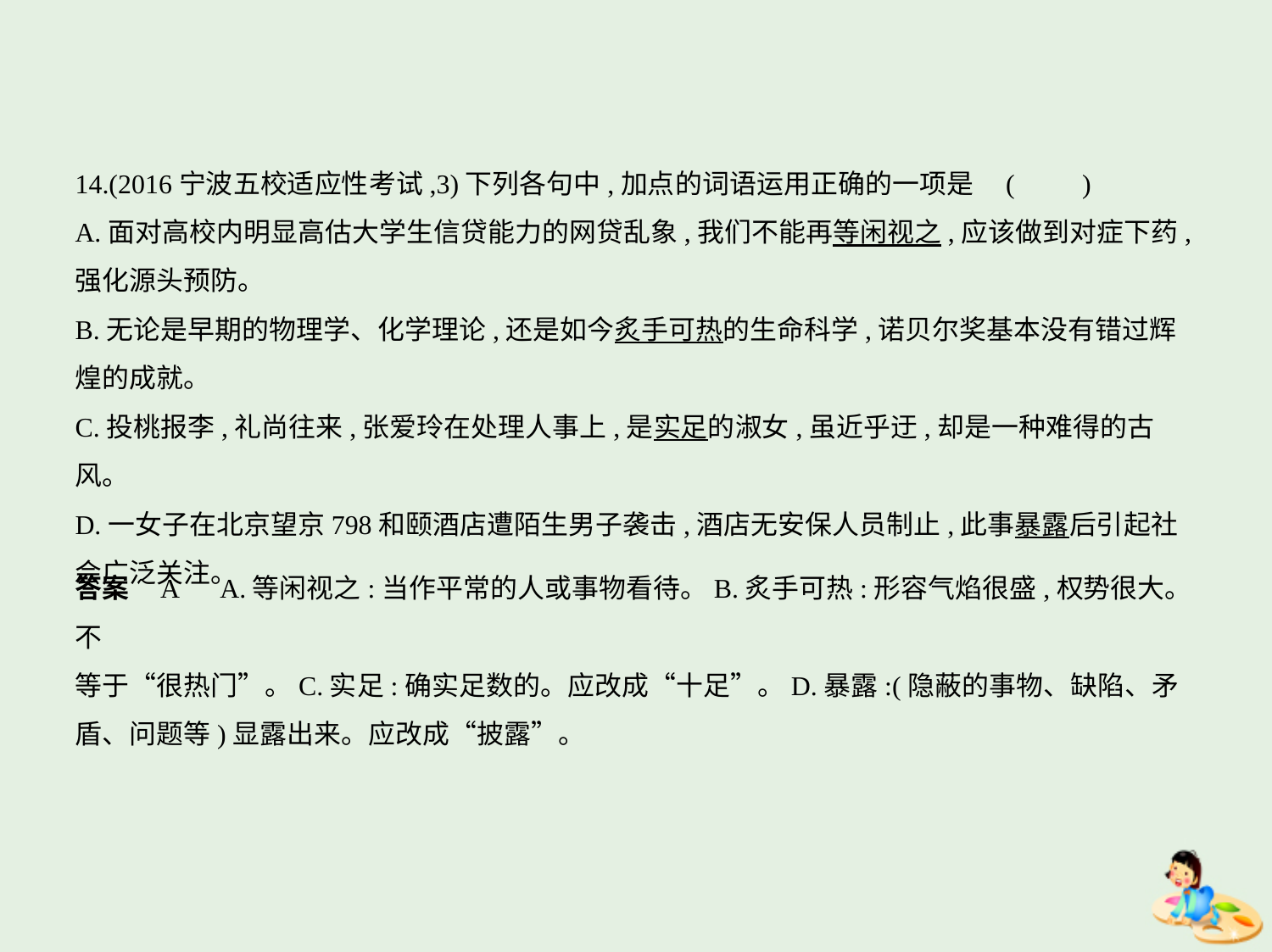

14.(2016宁波五校适应性考试,3)下列各句中,加点的词语运用正确的一项是 (　　)
A.面对高校内明显高估大学生信贷能力的网贷乱象,我们不能再等闲视之,应该做到对症下药,
强化源头预防。
B.无论是早期的物理学、化学理论,还是如今炙手可热的生命科学,诺贝尔奖基本没有错过辉
煌的成就。
C.投桃报李,礼尚往来,张爱玲在处理人事上,是实足的淑女,虽近乎迂,却是一种难得的古风。
D.一女子在北京望京798和颐酒店遭陌生男子袭击,酒店无安保人员制止,此事暴露后引起社
会广泛关注。
答案    A　A.等闲视之:当作平常的人或事物看待。B.炙手可热:形容气焰很盛,权势很大。 不
等于“很热门”。C.实足:确实足数的。应改成“十足”。D.暴露:(隐蔽的事物、缺陷、矛
盾、问题等)显露出来。应改成“披露”。